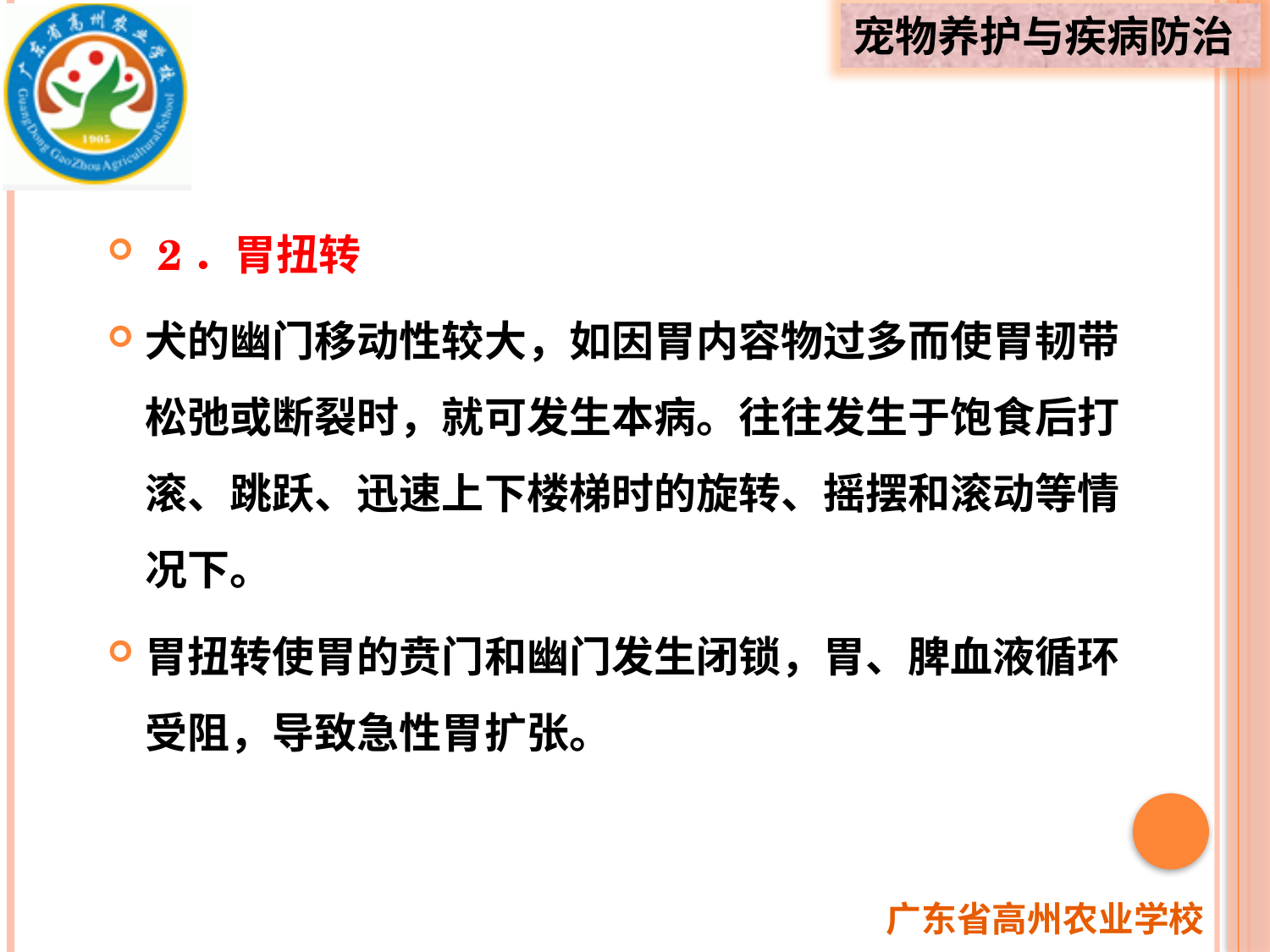

2．胃扭转
犬的幽门移动性较大，如因胃内容物过多而使胃韧带松弛或断裂时，就可发生本病。往往发生于饱食后打滚、跳跃、迅速上下楼梯时的旋转、摇摆和滚动等情况下。
胃扭转使胃的贲门和幽门发生闭锁，胃、脾血液循环受阻，导致急性胃扩张。